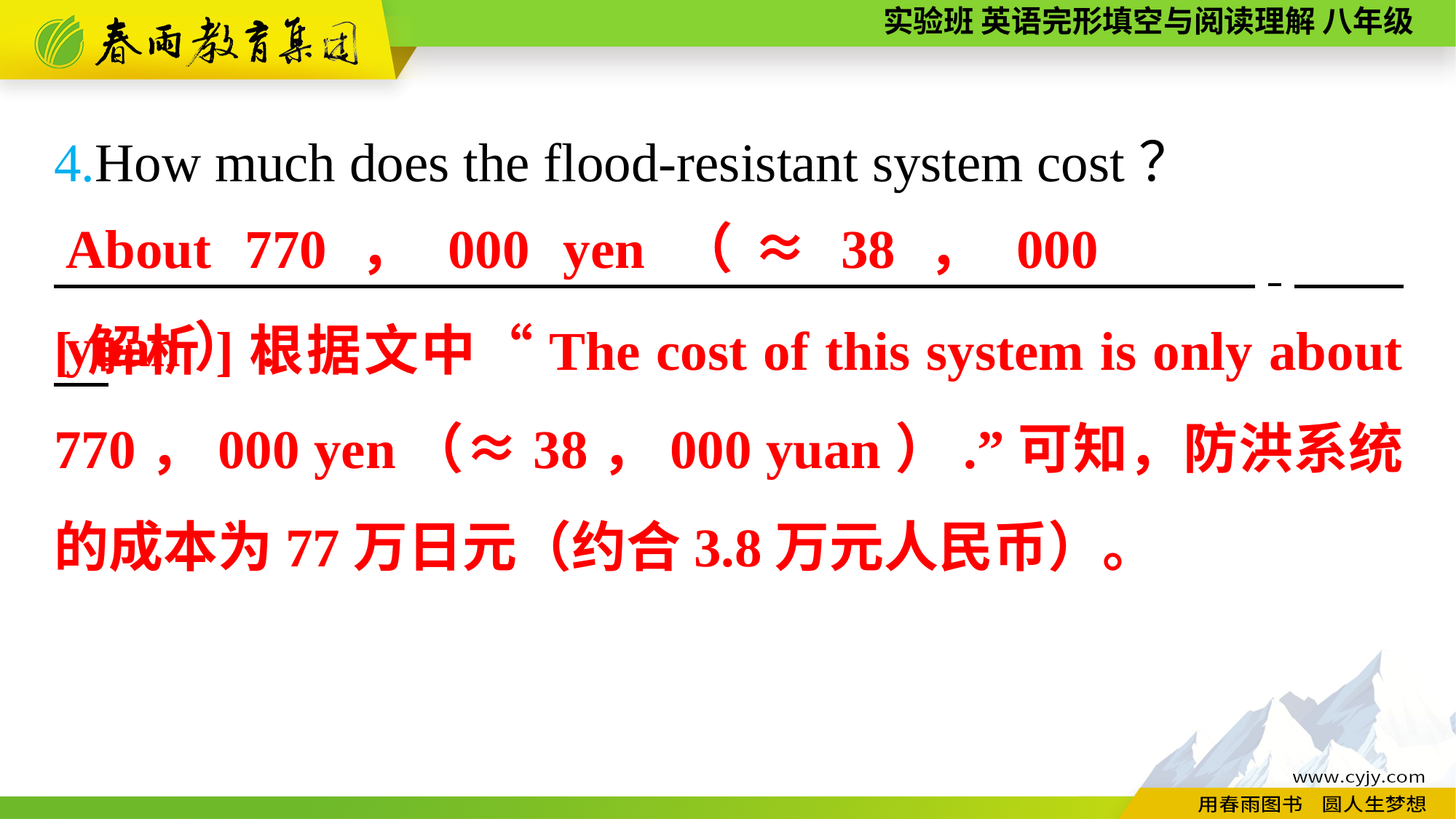

4.How much does the flood-resistant system cost？
　　                                                                                     　,
About 770，000 yen（≈38，000 yuan）.
[解析]根据文中“The cost of this system is only about 770，000 yen（≈38，000 yuan）.”可知，防洪系统的成本为77万日元（约合3.8万元人民币）。